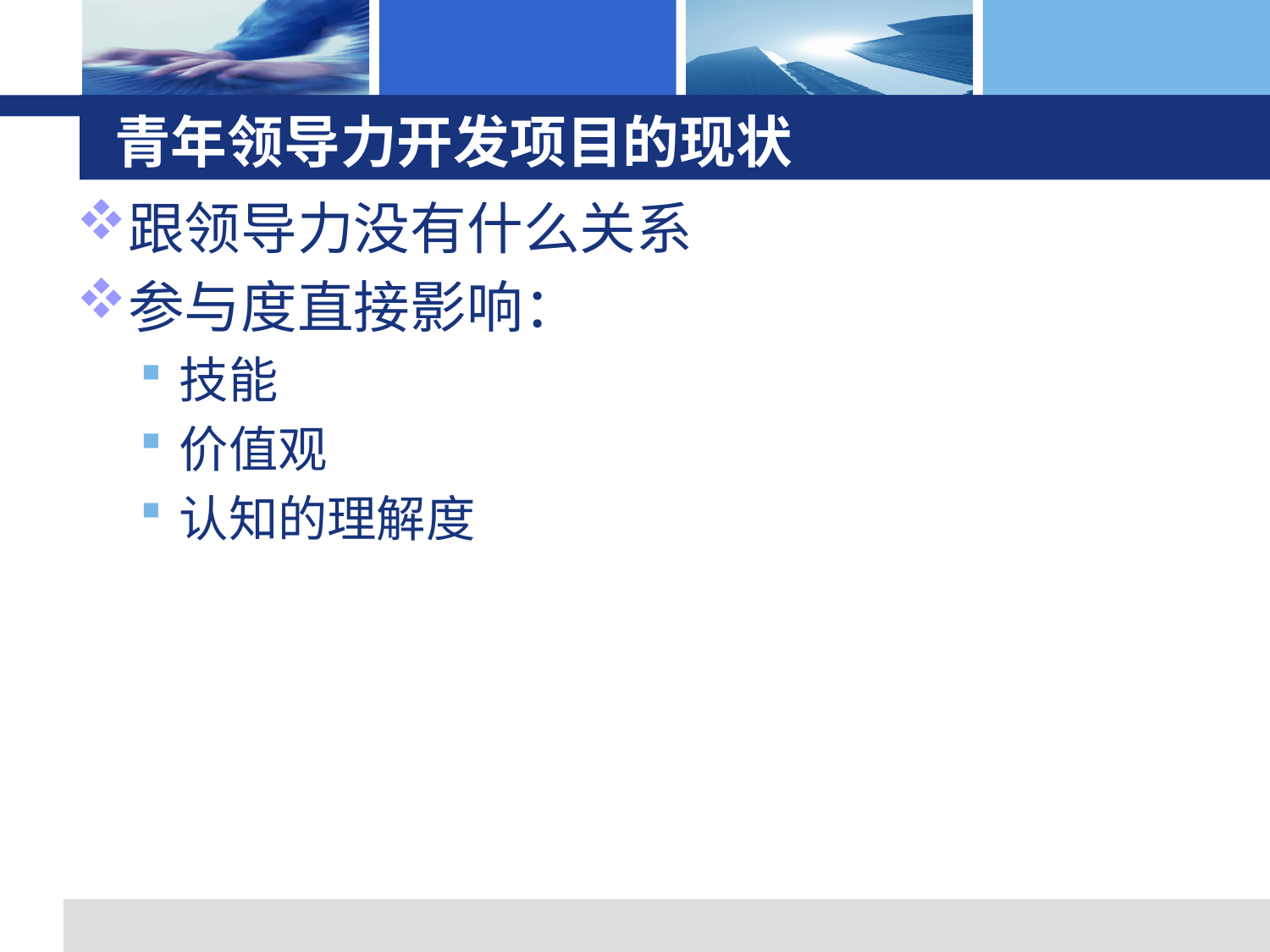

# 青年领导力开发项目的现状
跟领导力没有什么关系
参与度直接影响：
技能
价值观
认知的理解度